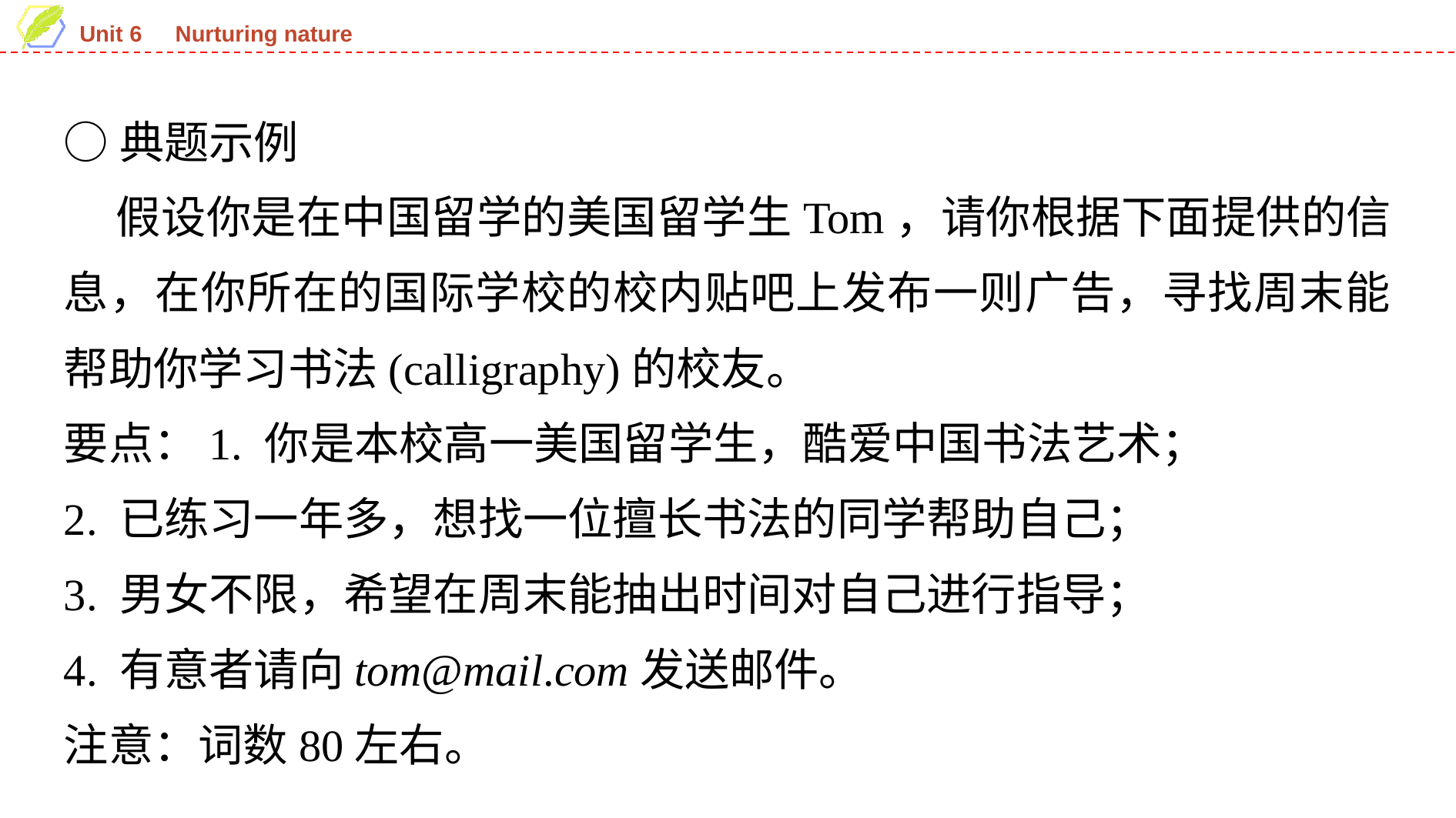

○典题示例
    假设你是在中国留学的美国留学生Tom，请你根据下面提供的信息，在你所在的国际学校的校内贴吧上发布一则广告，寻找周末能帮助你学习书法(calligraphy)的校友。
要点：1. 你是本校高一美国留学生，酷爱中国书法艺术；
2. 已练习一年多，想找一位擅长书法的同学帮助自己；
3. 男女不限，希望在周末能抽出时间对自己进行指导；
4. 有意者请向tom@mail.com发送邮件。
注意：词数80左右。